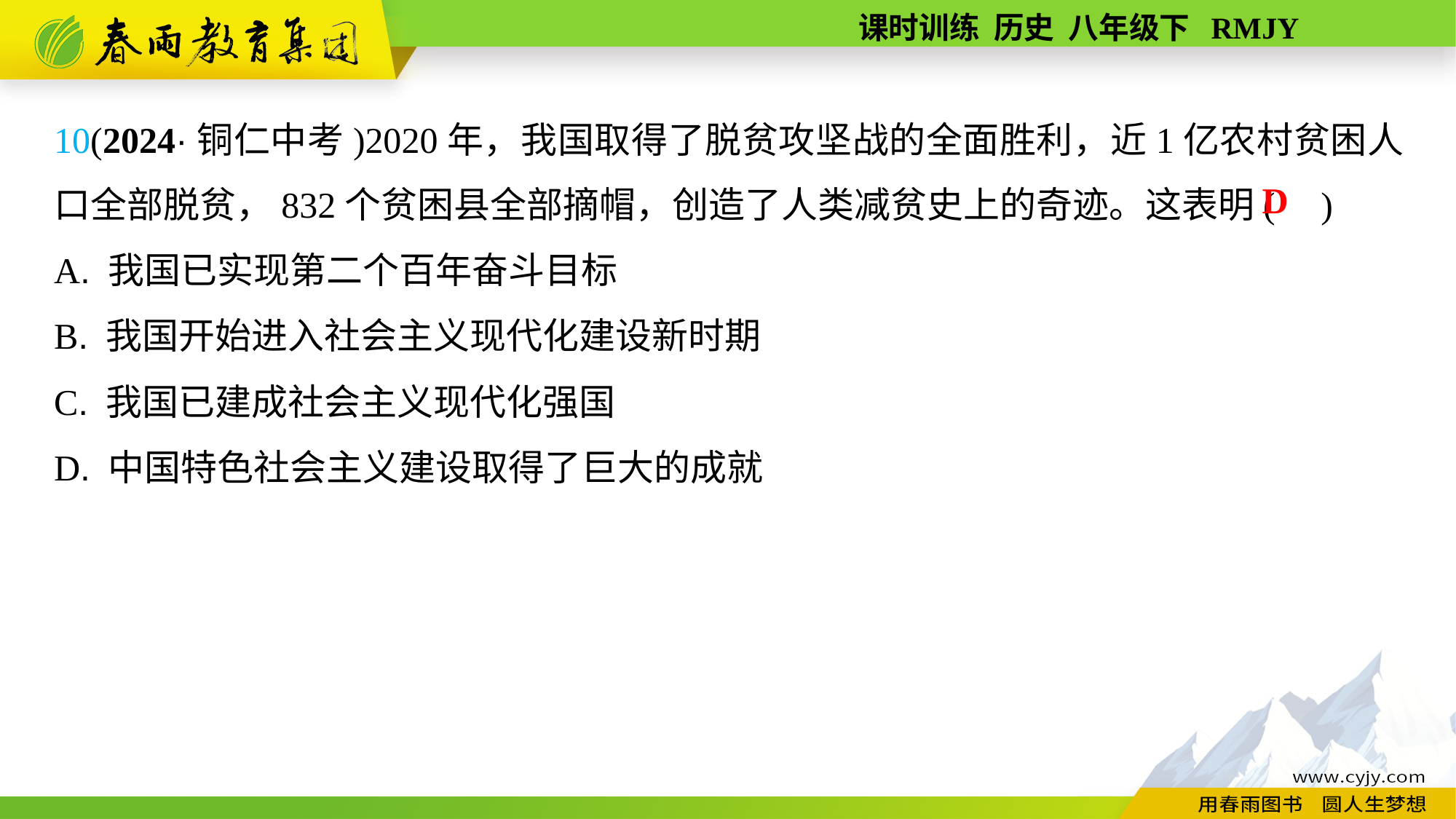

10(2024·铜仁中考)2020年，我国取得了脱贫攻坚战的全面胜利，近1亿农村贫困人口全部脱贫，832个贫困县全部摘帽，创造了人类减贫史上的奇迹。这表明(     )
A. 我国已实现第二个百年奋斗目标
B. 我国开始进入社会主义现代化建设新时期
C. 我国已建成社会主义现代化强国
D. 中国特色社会主义建设取得了巨大的成就
D